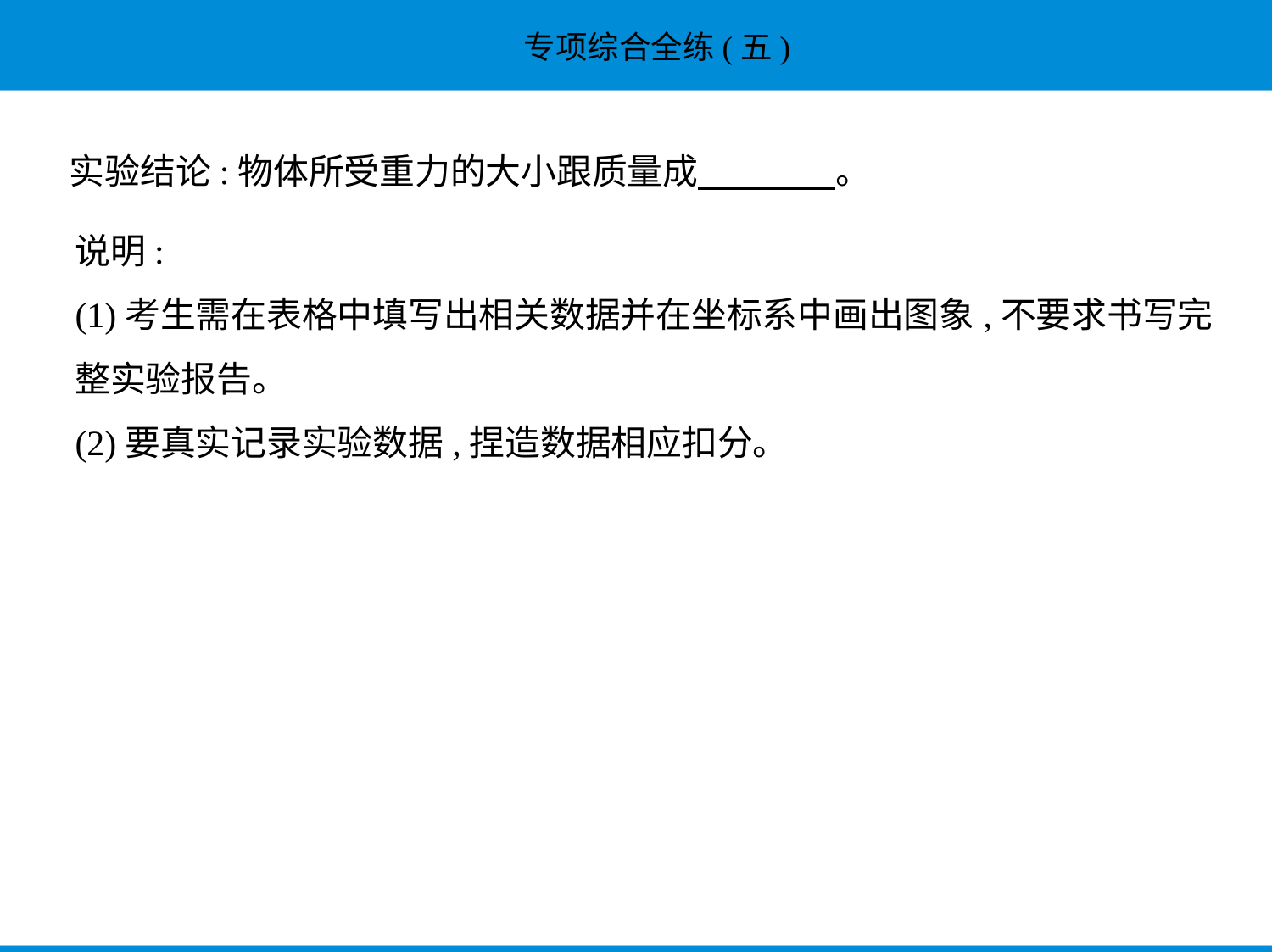

实验结论:物体所受重力的大小跟质量成　　　    。
说明:
(1)考生需在表格中填写出相关数据并在坐标系中画出图象,不要求书写完
整实验报告。
(2)要真实记录实验数据,捏造数据相应扣分。